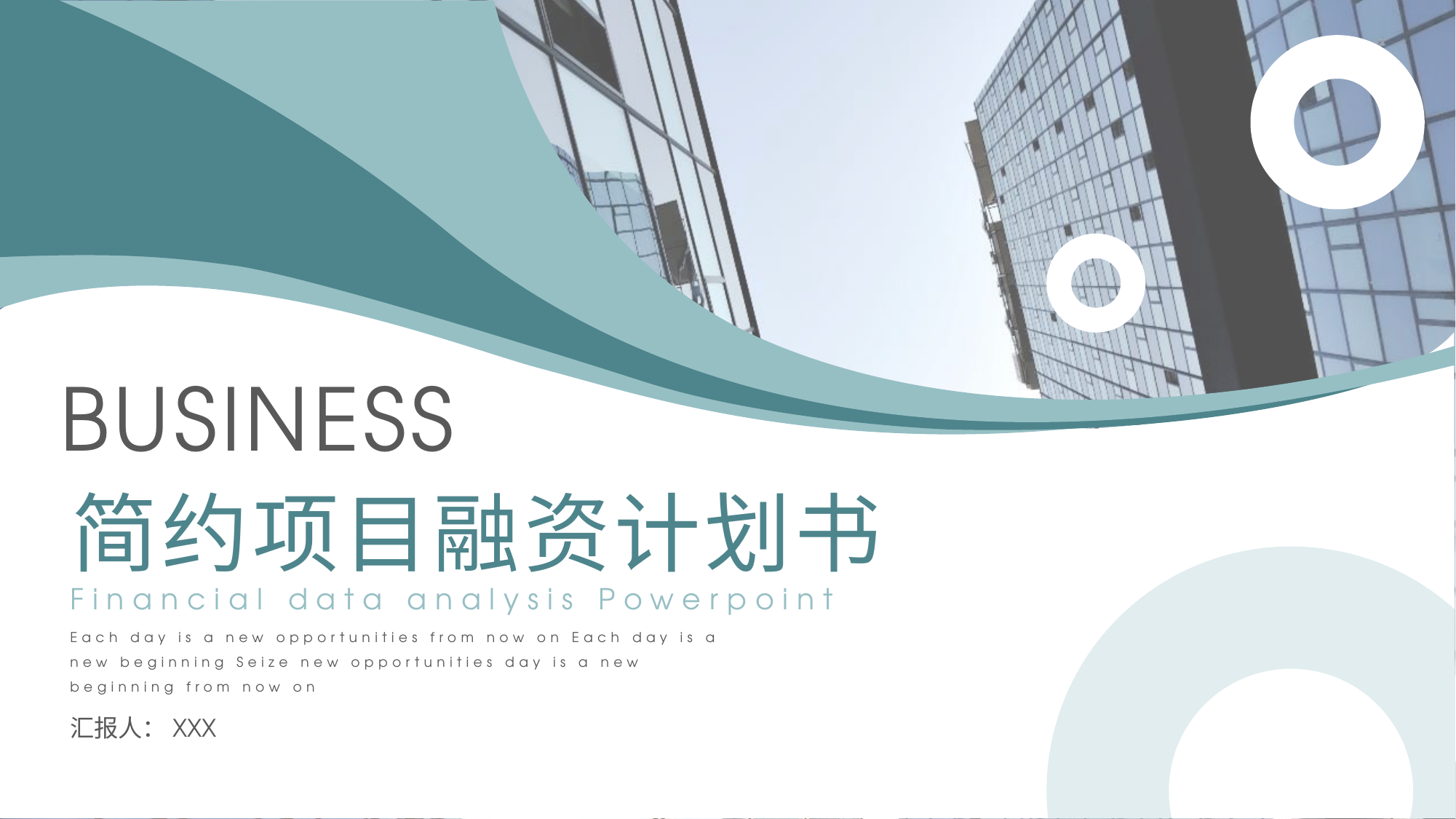

BUSINESS

简约项目融资计划书

Financial data analysis Powerpoint
Each day is a new opportunities from now on Each day is a new beginning Seize new opportunities day is a new beginning from now on
汇报人：XXX